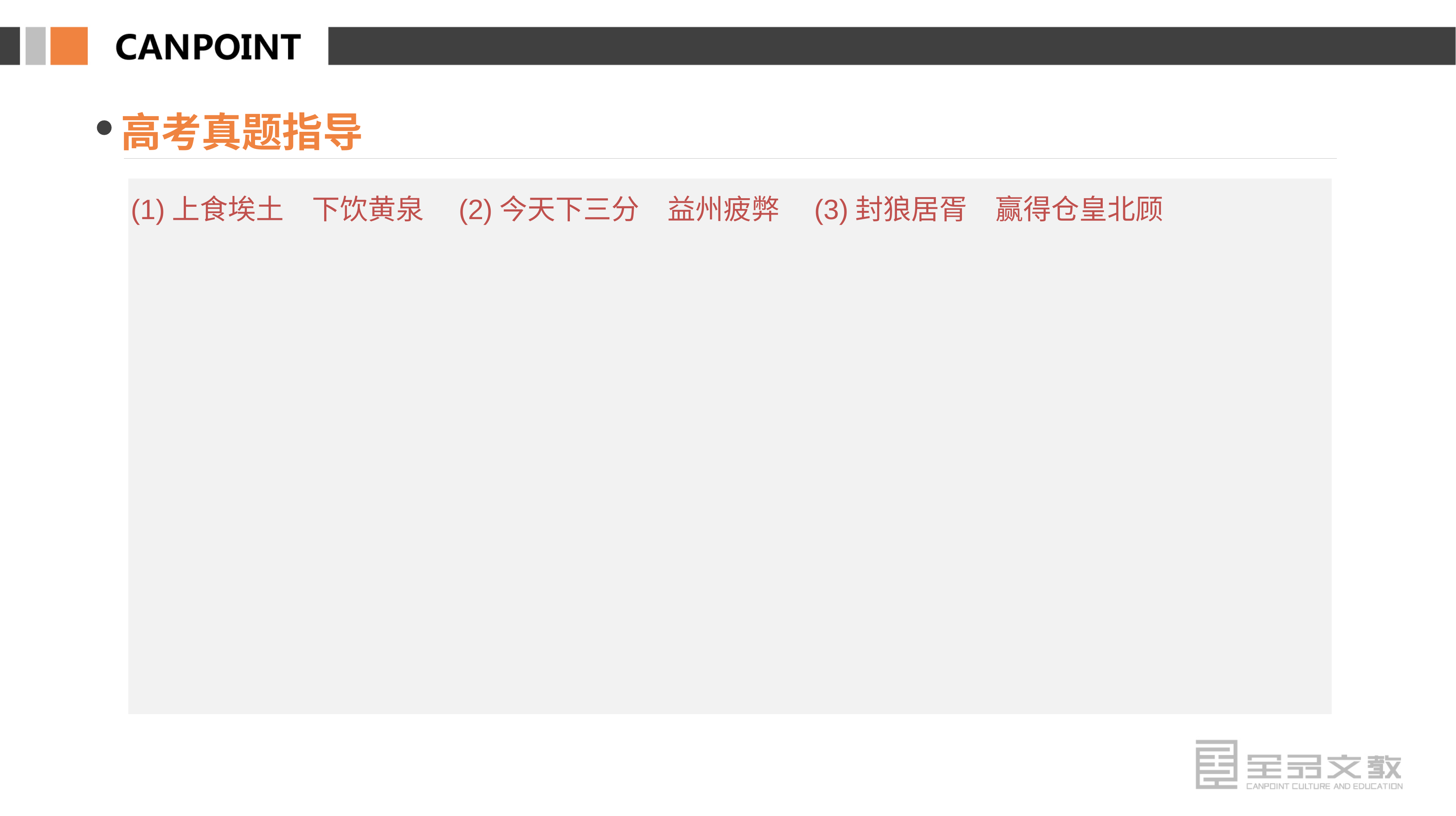

高考真题指导

(1)上食埃土　下饮黄泉　(2)今天下三分　益州疲弊　(3)封狼居胥　赢得仓皇北顾